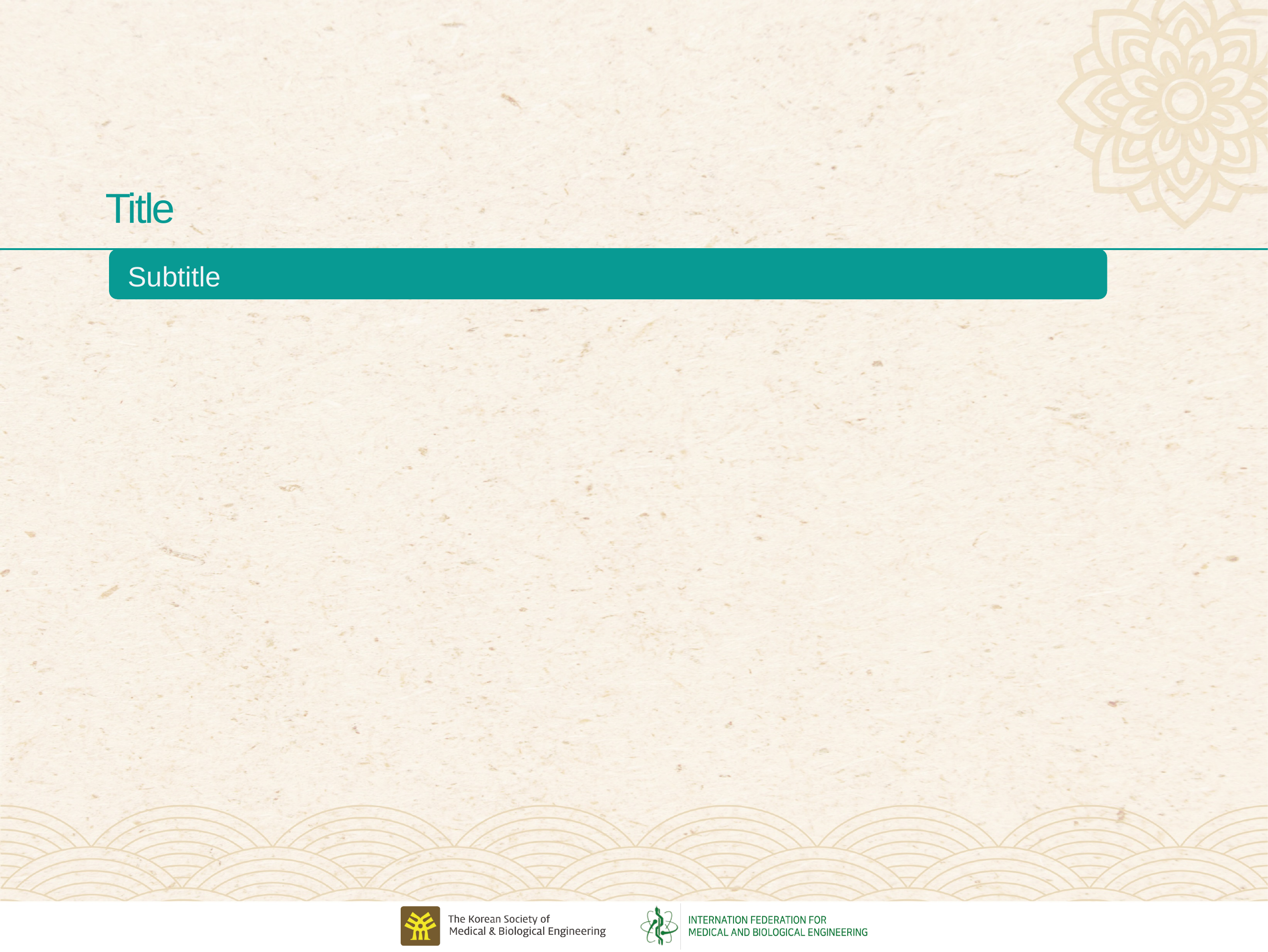

Title
서브 내용을 이곳에 작성해 주세요

Subtitle